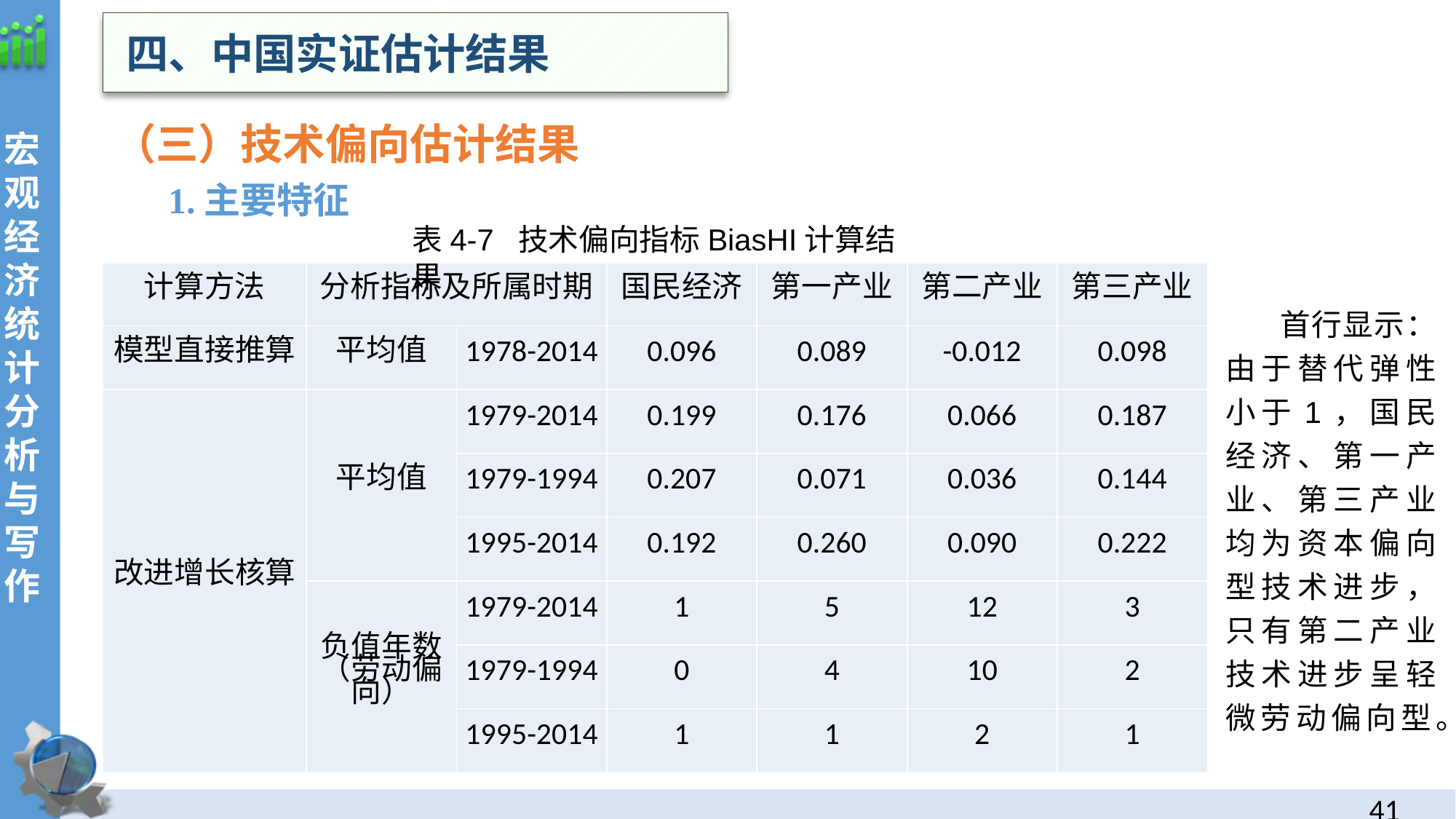

四、中国实证估计结果
（三）技术偏向估计结果
1.主要特征
表4-7  技术偏向指标BiasHI计算结果
| 计算方法 | 分析指标及所属时期 |  | 国民经济 | 第一产业 | 第二产业 | 第三产业 |
| --- | --- | --- | --- | --- | --- | --- |
| 模型直接推算 | 平均值 | 1978-2014 | 0.096 | 0.089 | -0.012 | 0.098 |
| 改进增长核算 | 平均值 | 1979-2014 | 0.199 | 0.176 | 0.066 | 0.187 |
|  |  | 1979-1994 | 0.207 | 0.071 | 0.036 | 0.144 |
|  |  | 1995-2014 | 0.192 | 0.260 | 0.090 | 0.222 |
|  | 负值年数 （劳动偏向） | 1979-2014 | 1 | 5 | 12 | 3 |
|  |  | 1979-1994 | 0 | 4 | 10 | 2 |
|  |  | 1995-2014 | 1 | 1 | 2 | 1 |
首行显示：由于替代弹性小于1，国民经济、第一产业、第三产业均为资本偏向型技术进步，只有第二产业技术进步呈轻微劳动偏向型。
41